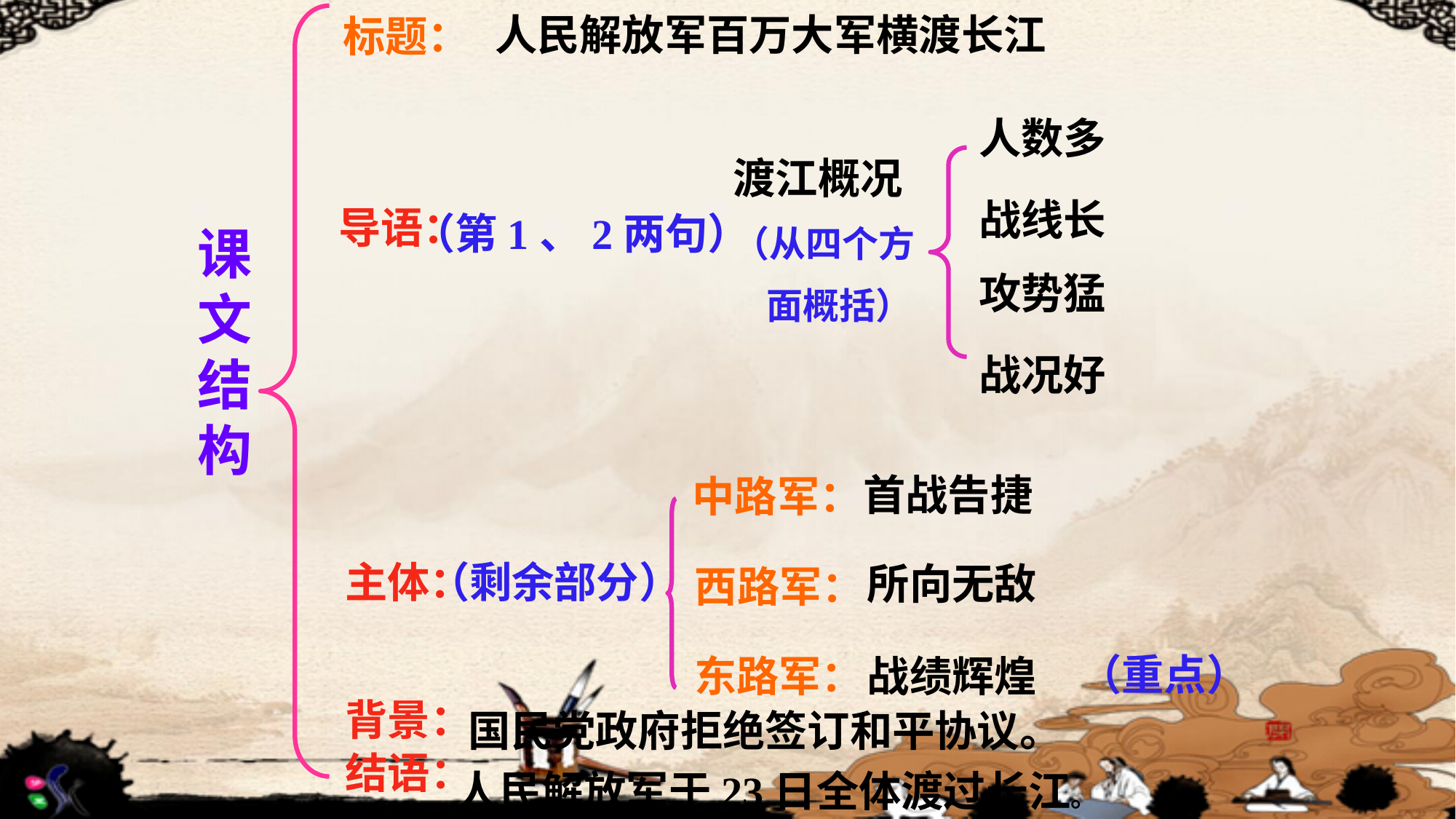

人民解放军百万大军横渡长江
标题：

人数多
渡江概况
（从四个方
   面概括）

战线长
导语：
（第1、2两句）
课文结构
攻势猛
战况好
首战告捷
中路军：

主体：
（剩余部分）
所向无敌
西路军：
（重点）
东路军：
战绩辉煌
背景：
国民党政府拒绝签订和平协议。
结语：
人民解放军于23日全体渡过长江。